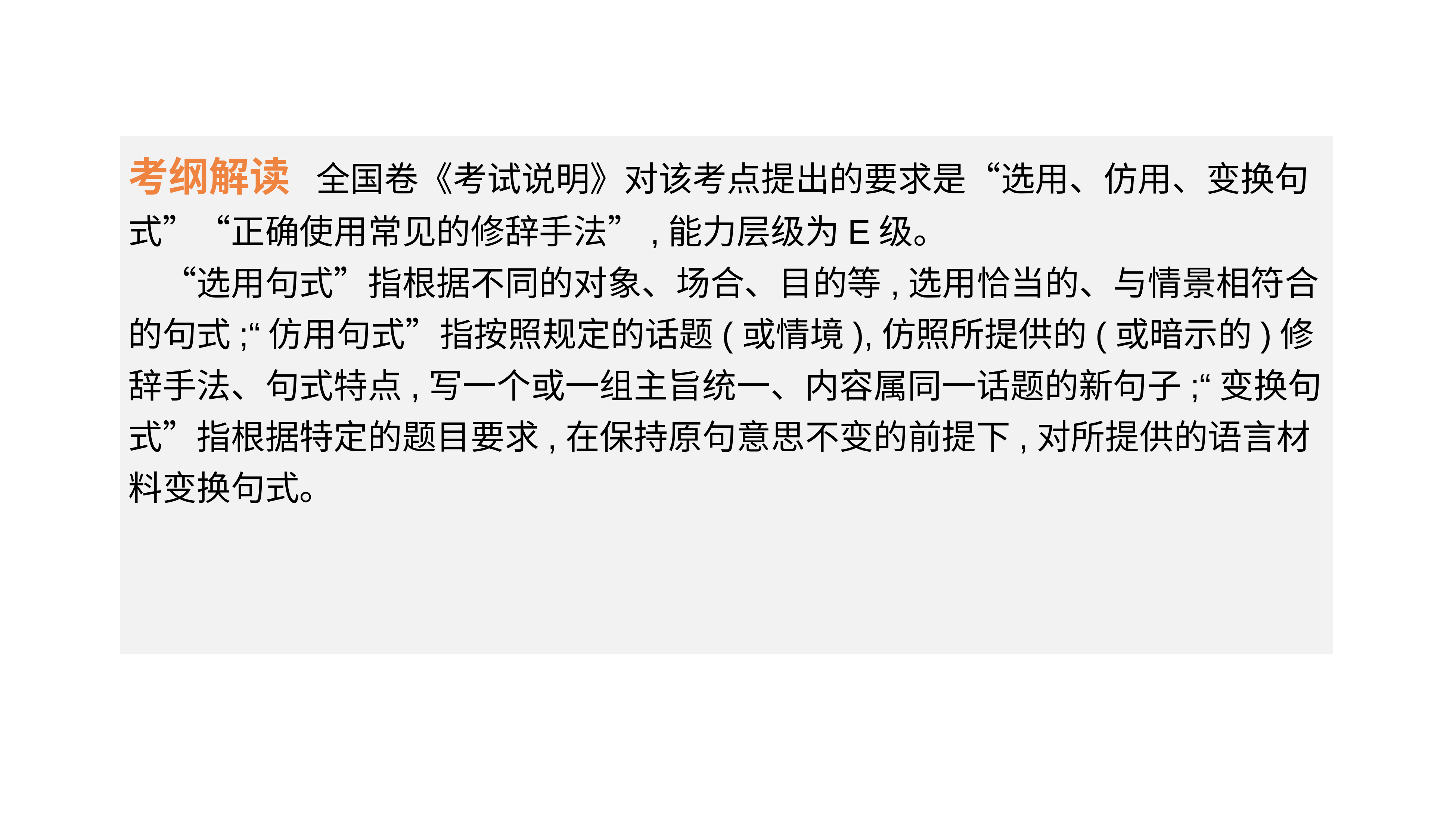

考纲解读   全国卷《考试说明》对该考点提出的要求是“选用、仿用、变换句式”“正确使用常见的修辞手法”,能力层级为E级。
　“选用句式”指根据不同的对象、场合、目的等,选用恰当的、与情景相符合的句式;“仿用句式”指按照规定的话题(或情境),仿照所提供的(或暗示的)修辞手法、句式特点,写一个或一组主旨统一、内容属同一话题的新句子;“变换句式”指根据特定的题目要求,在保持原句意思不变的前提下,对所提供的语言材料变换句式。